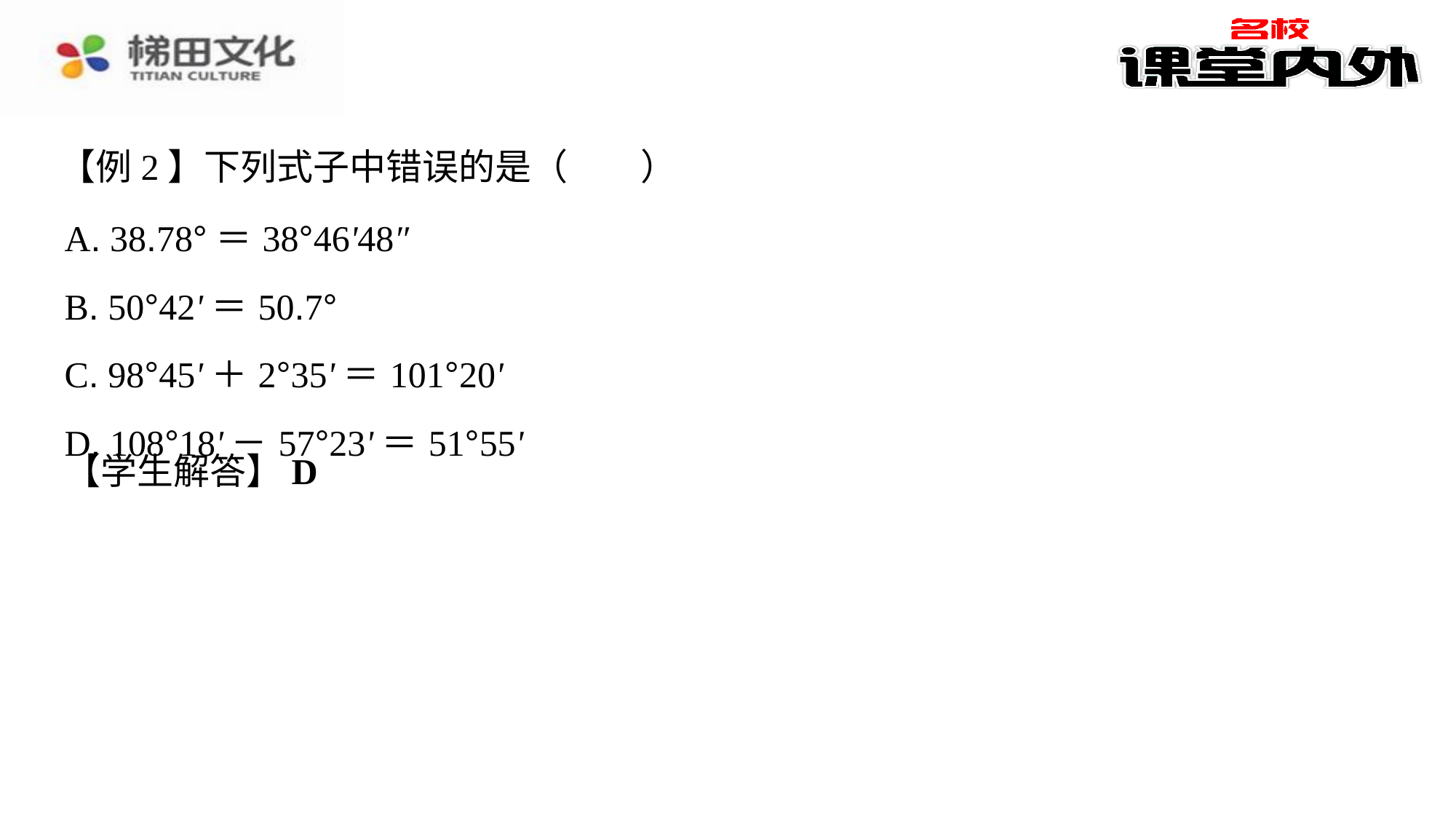

【例2】下列式子中错误的是（　　）
| A. 38.78°＝38°46'48″ |
| --- |
| B. 50°42'＝50.7° |
| C. 98°45'＋2°35'＝101°20' |
| D. 108°18'－57°23'＝51°55' |
【学生解答】D